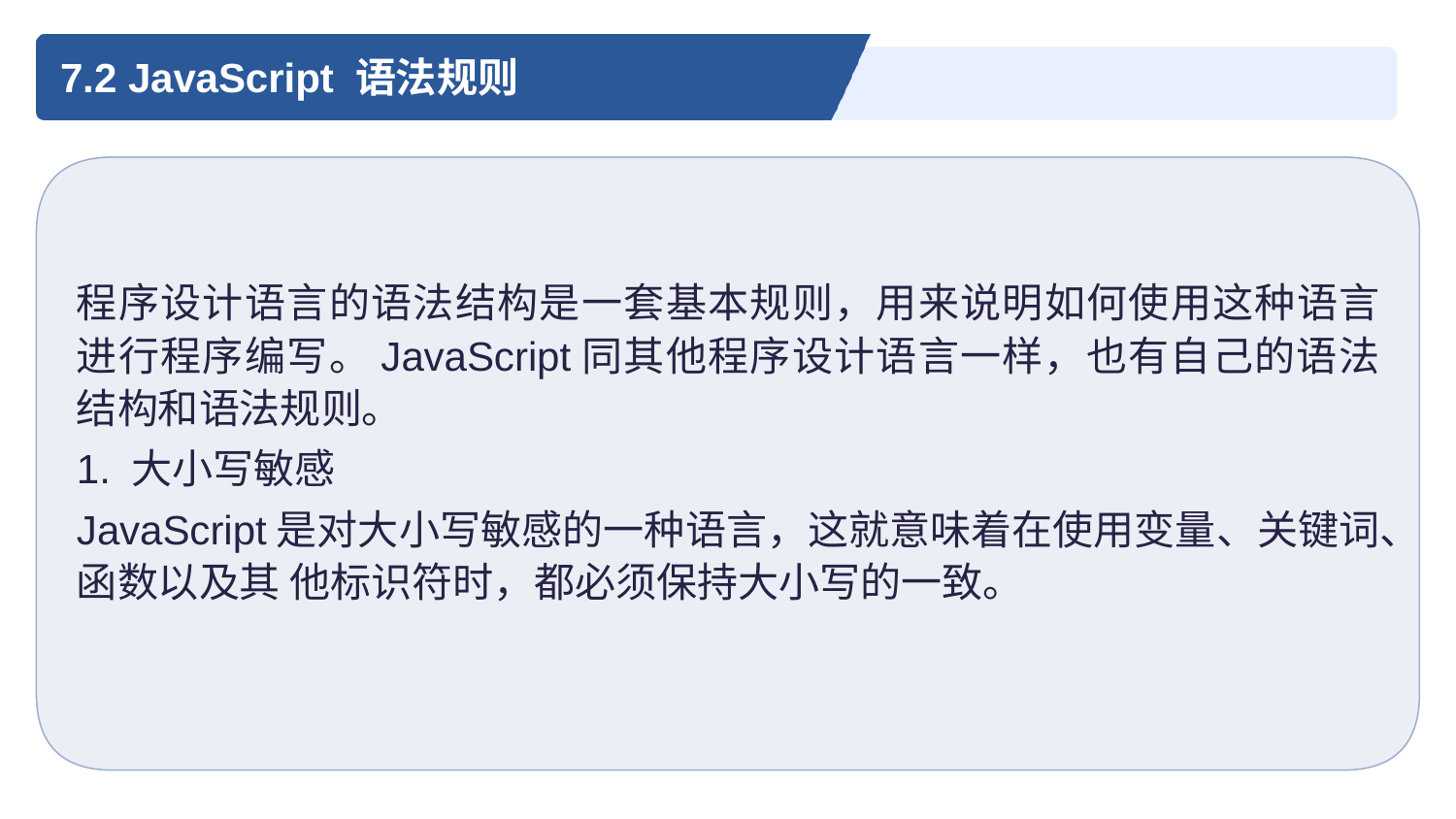

7.2 JavaScript 语法规则

程序设计语言的语法结构是一套基本规则，用来说明如何使用这种语言进行程序编写。JavaScript同其他程序设计语言一样，也有自己的语法结构和语法规则。
1. 大小写敏感
JavaScript是对大小写敏感的一种语言，这就意味着在使用变量、关键词、函数以及其 他标识符时，都必须保持大小写的一致。